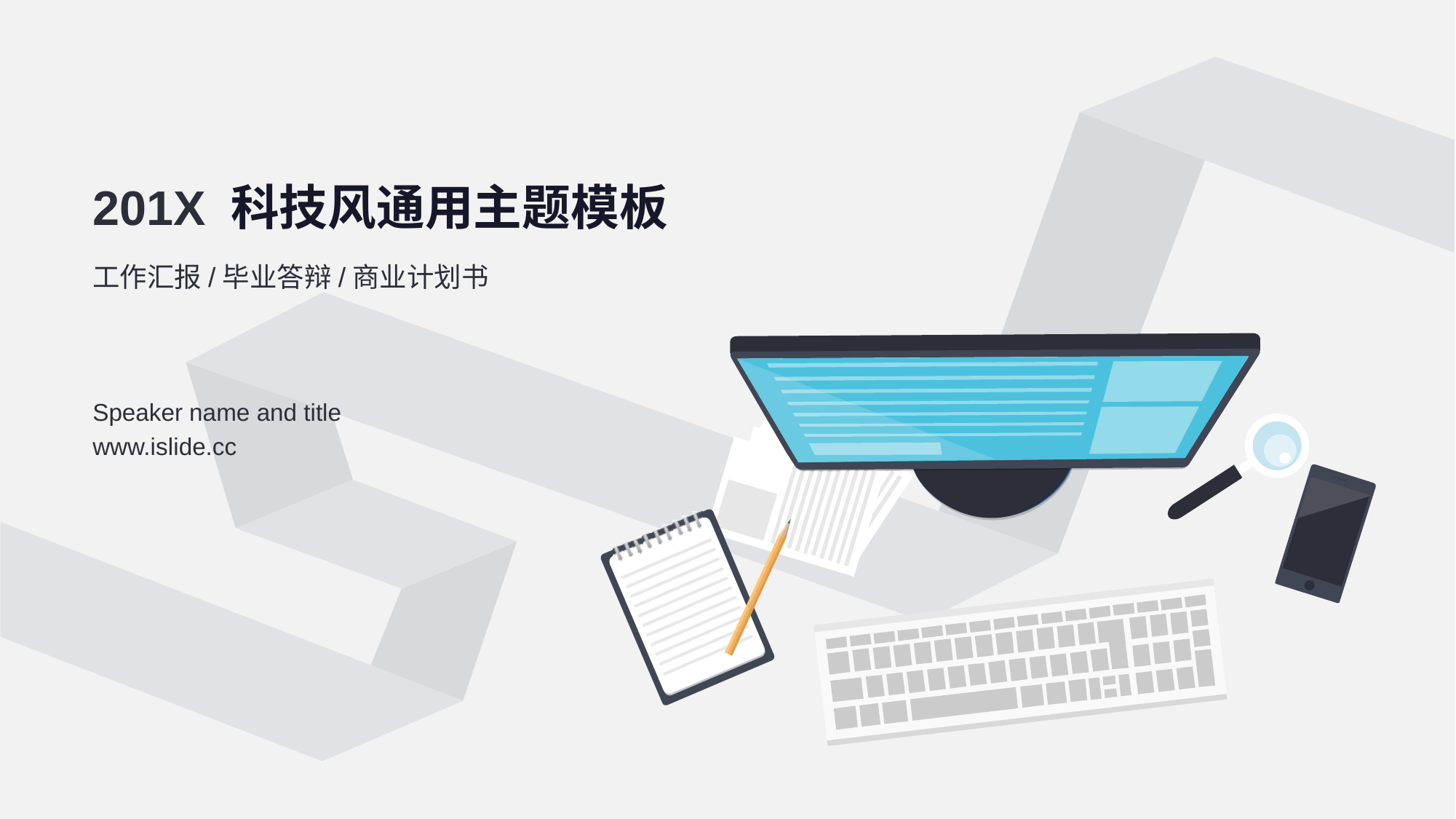

# 201X 科技风通用主题模板
工作汇报/毕业答辩/商业计划书
Speaker name and title
www.islide.cc